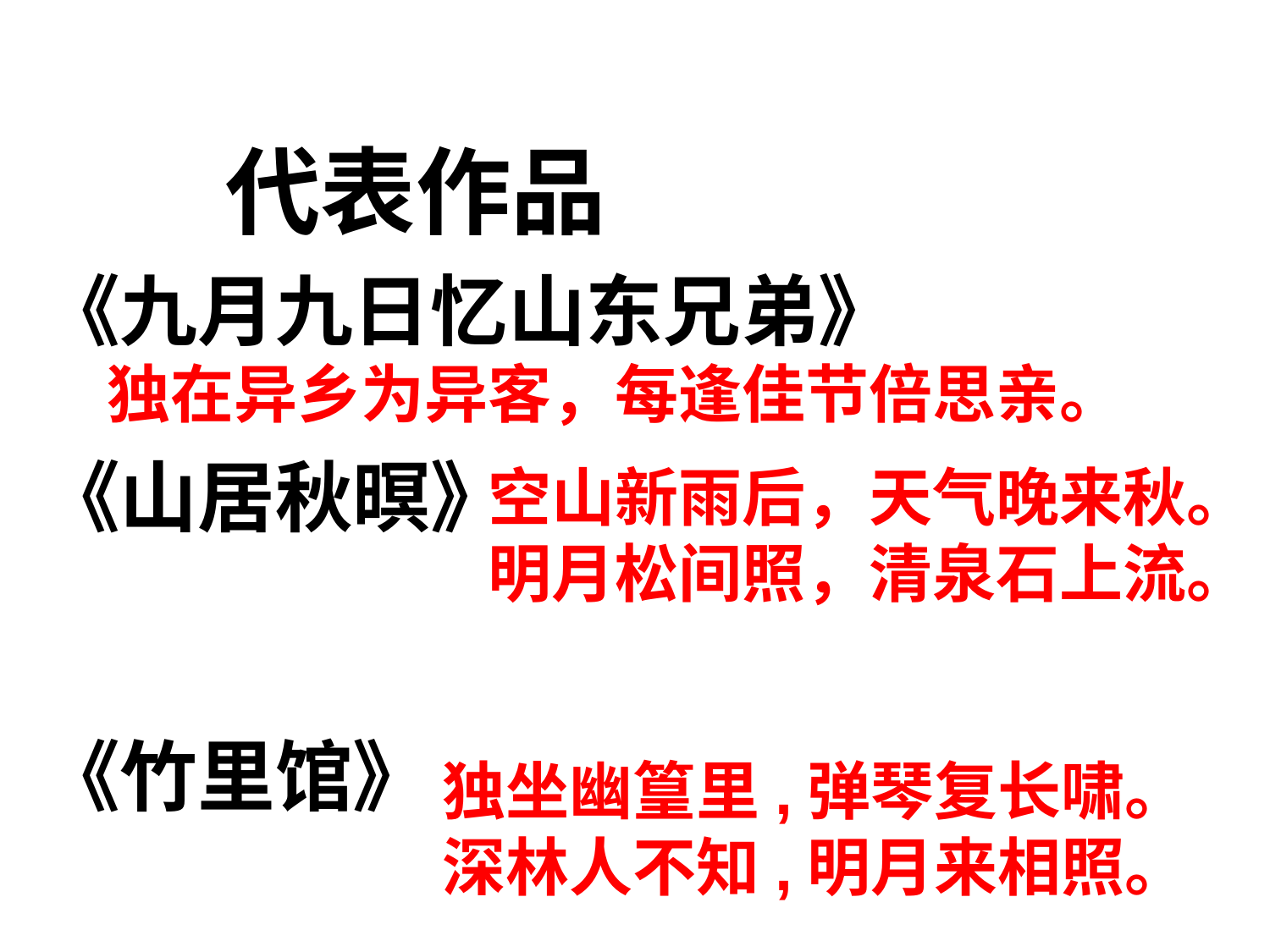

代表作品
《九月九日忆山东兄弟》

《山居秋暝》

《竹里馆》
独在异乡为异客，每逢佳节倍思亲。
空山新雨后，天气晚来秋。
明月松间照，清泉石上流。

独坐幽篁里,弹琴复长啸。深林人不知,明月来相照。